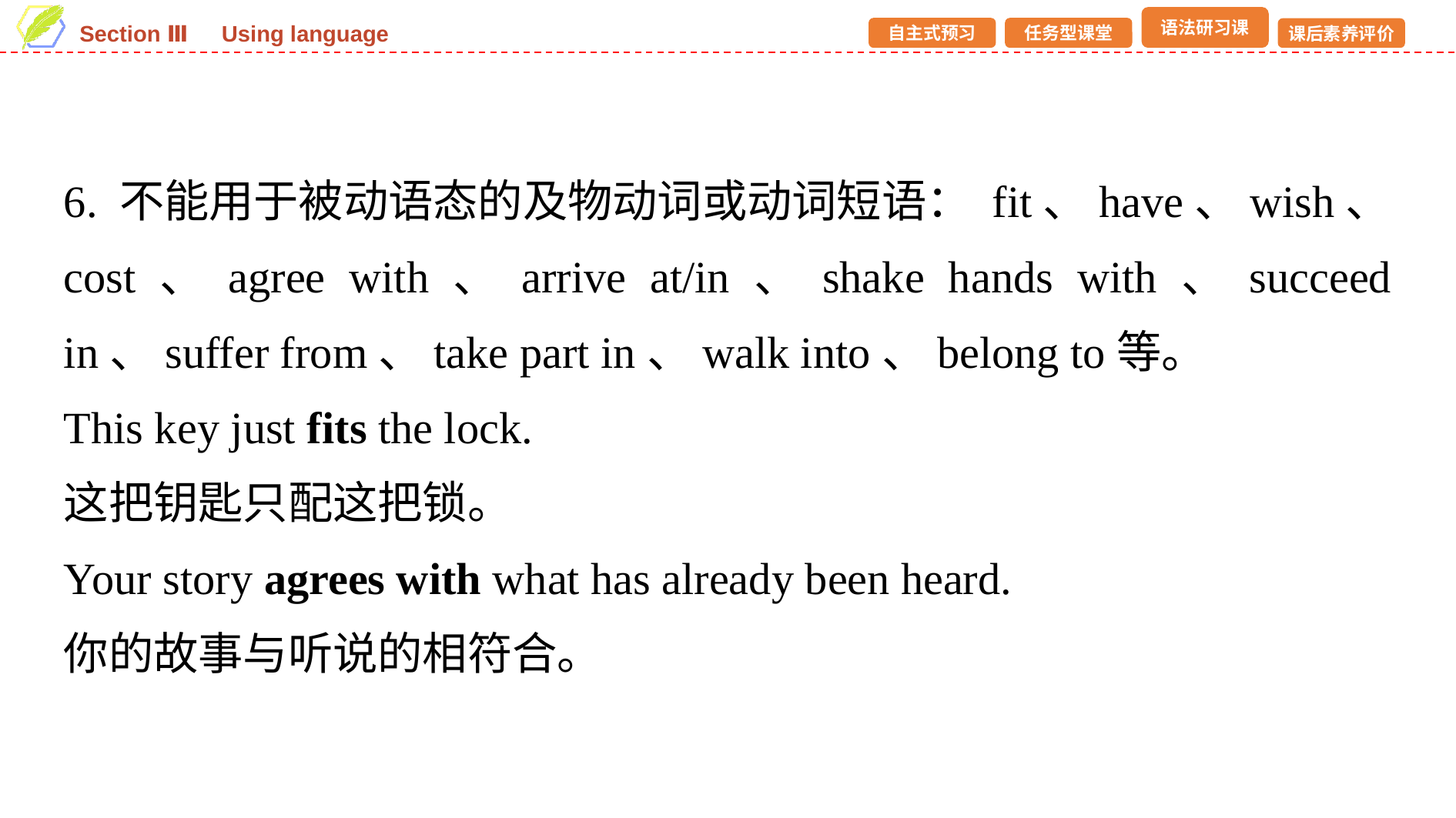

6. 不能用于被动语态的及物动词或动词短语： fit、have、wish、cost、agree with、arrive at/in、shake hands with、succeed in、suffer from、take part in、walk into、belong to等。
This key just fits the lock.
这把钥匙只配这把锁。
Your story agrees with what has already been heard.
你的故事与听说的相符合。